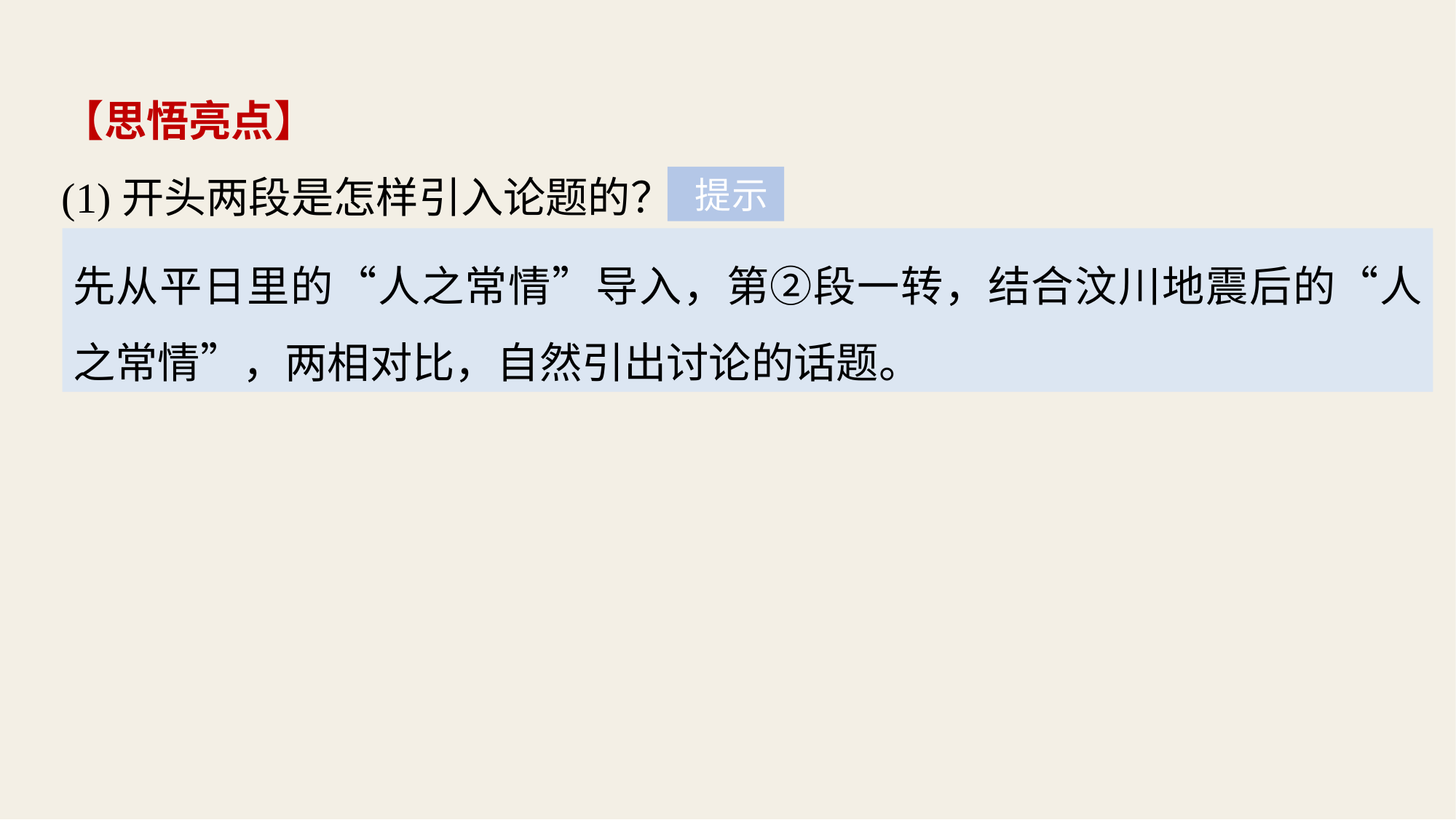

【思悟亮点】
(1)开头两段是怎样引入论题的？
 提示
先从平日里的“人之常情”导入，第②段一转，结合汶川地震后的“人之常情”，两相对比，自然引出讨论的话题。